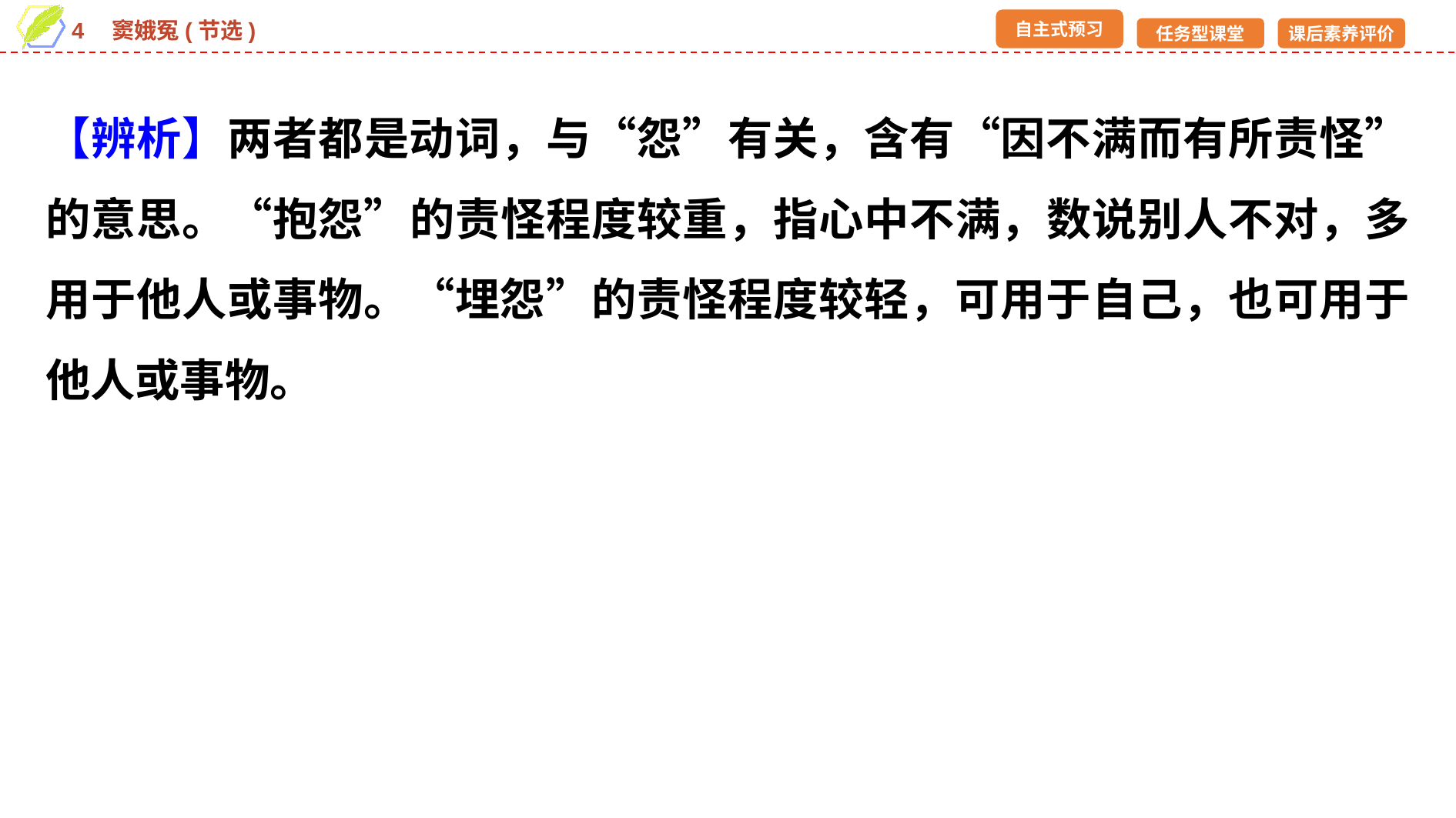

【辨析】两者都是动词，与“怨”有关，含有“因不满而有所责怪”的意思。“抱怨”的责怪程度较重，指心中不满，数说别人不对，多用于他人或事物。“埋怨”的责怪程度较轻，可用于自己，也可用于他人或事物。